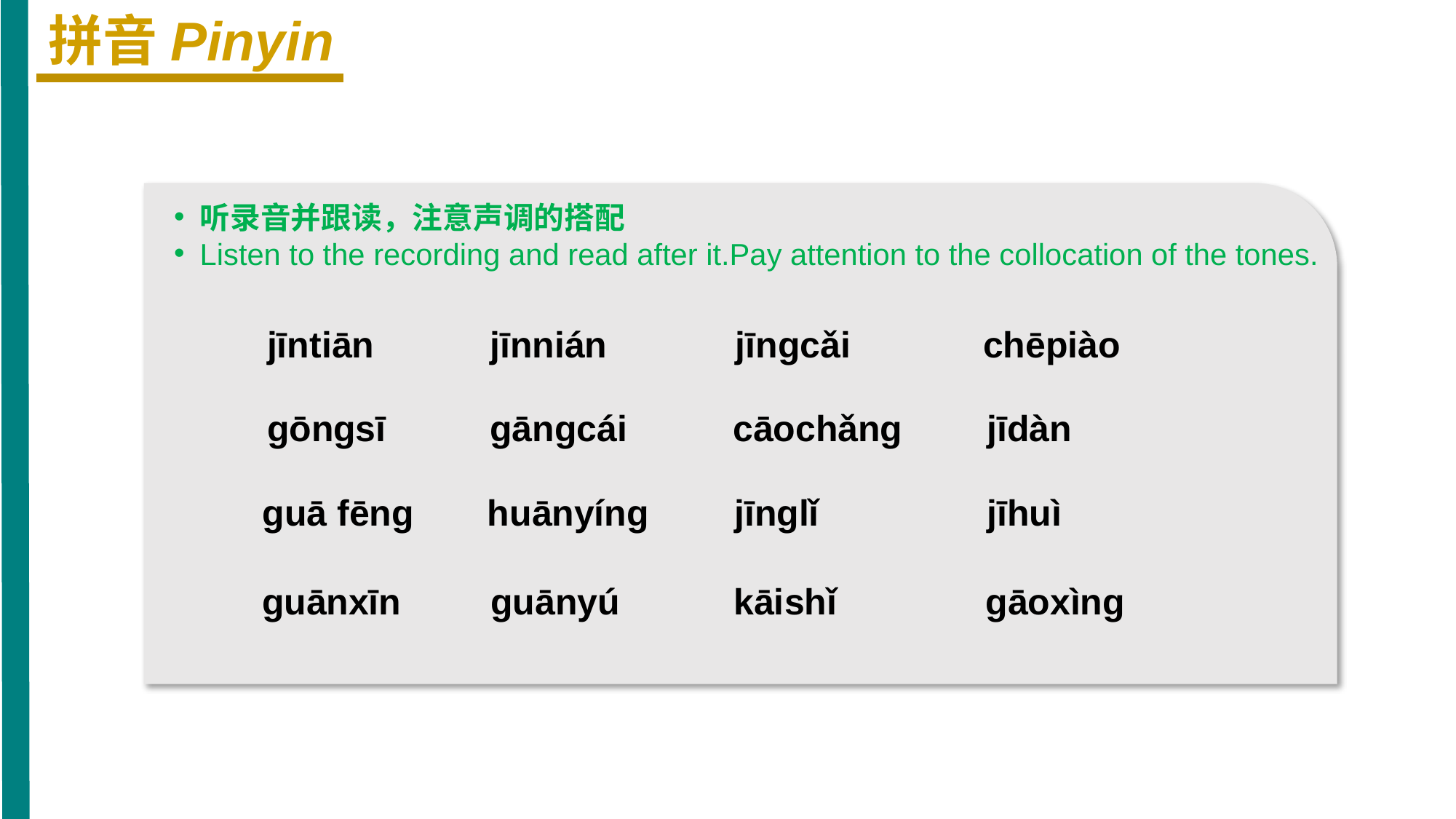

拼音Pinyin

听录音并跟读，注意声调的搭配
Listen to the recording and read after it.Pay attention to the collocation of the tones.
jīntiān
jīnnián
jīnɡcǎi
chēpiào
ɡōnɡsī
ɡānɡcái
cāochǎnɡ
 jīdàn
ɡuā fēnɡ
huānyínɡ
jīnɡlǐ
jīhuì
ɡuānxīn
ɡuānyú
kāishǐ
ɡāoxìnɡ